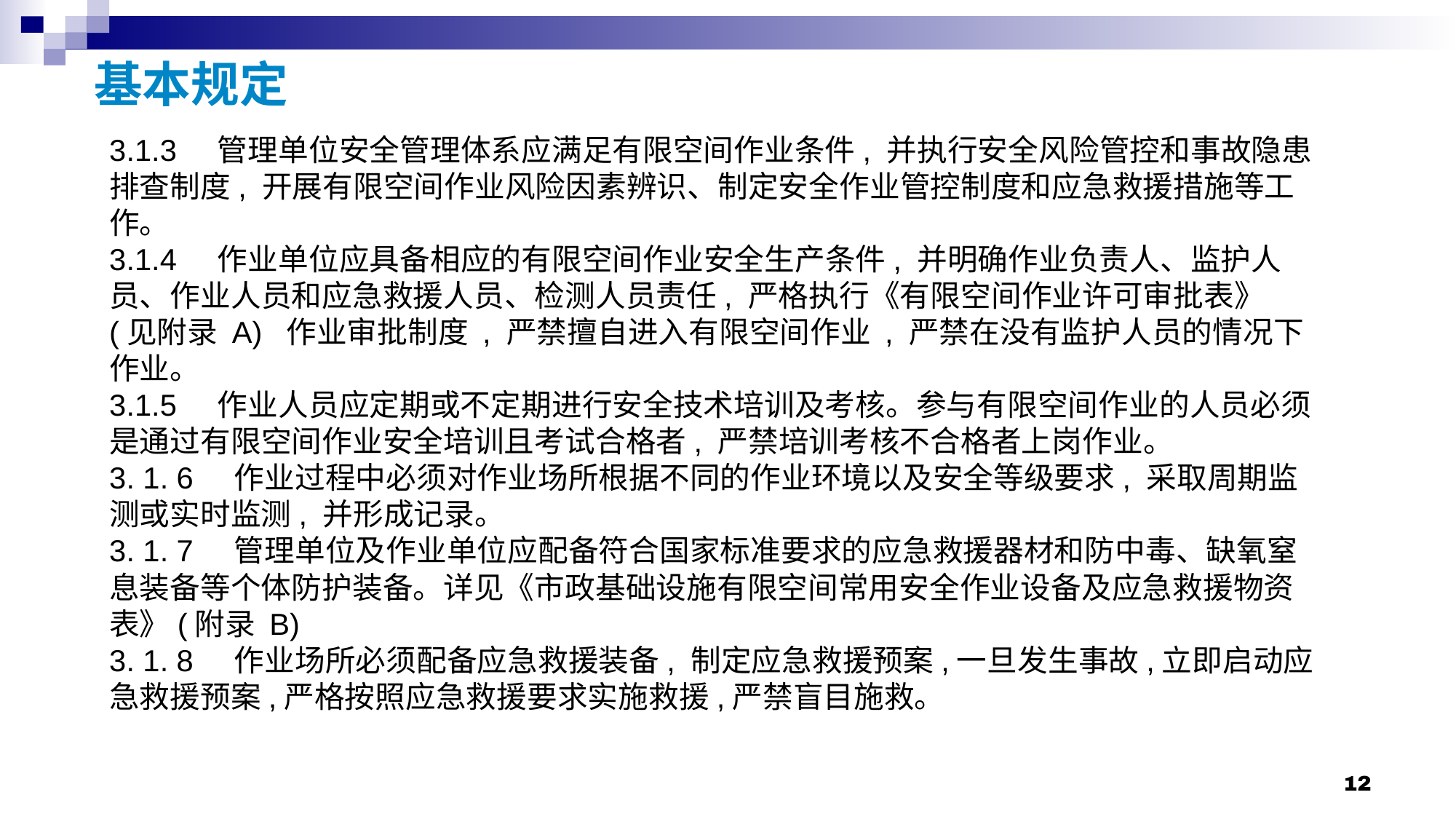

# 基本规定
3.1.3    管理单位安全管理体系应满足有限空间作业条件, 并执行安全风险管控和事故隐患排查制度, 开展有限空间作业风险因素辨识、制定安全作业管控制度和应急救援措施等工作。
3.1.4    作业单位应具备相应的有限空间作业安全生产条件, 并明确作业负责人、监护人员、作业人员和应急救援人员、检测人员责任, 严格执行《有限空间作业许可审批表》(见附录 A)  作业审批制度 , 严禁擅自进入有限空间作业 , 严禁在没有监护人员的情况下作业。
3.1.5    作业人员应定期或不定期进行安全技术培训及考核。参与有限空间作业的人员必须是通过有限空间作业安全培训且考试合格者, 严禁培训考核不合格者上岗作业。
3. 1. 6    作业过程中必须对作业场所根据不同的作业环境以及安全等级要求, 采取周期监测或实时监测, 并形成记录。
3. 1. 7    管理单位及作业单位应配备符合国家标准要求的应急救援器材和防中毒、缺氧窒息装备等个体防护装备。详见《市政基础设施有限空间常用安全作业设备及应急救援物资表》(附录 B)
3. 1. 8    作业场所必须配备应急救援装备, 制定应急救援预案,一旦发生事故,立即启动应急救援预案,严格按照应急救援要求实施救援,严禁盲目施救。

12